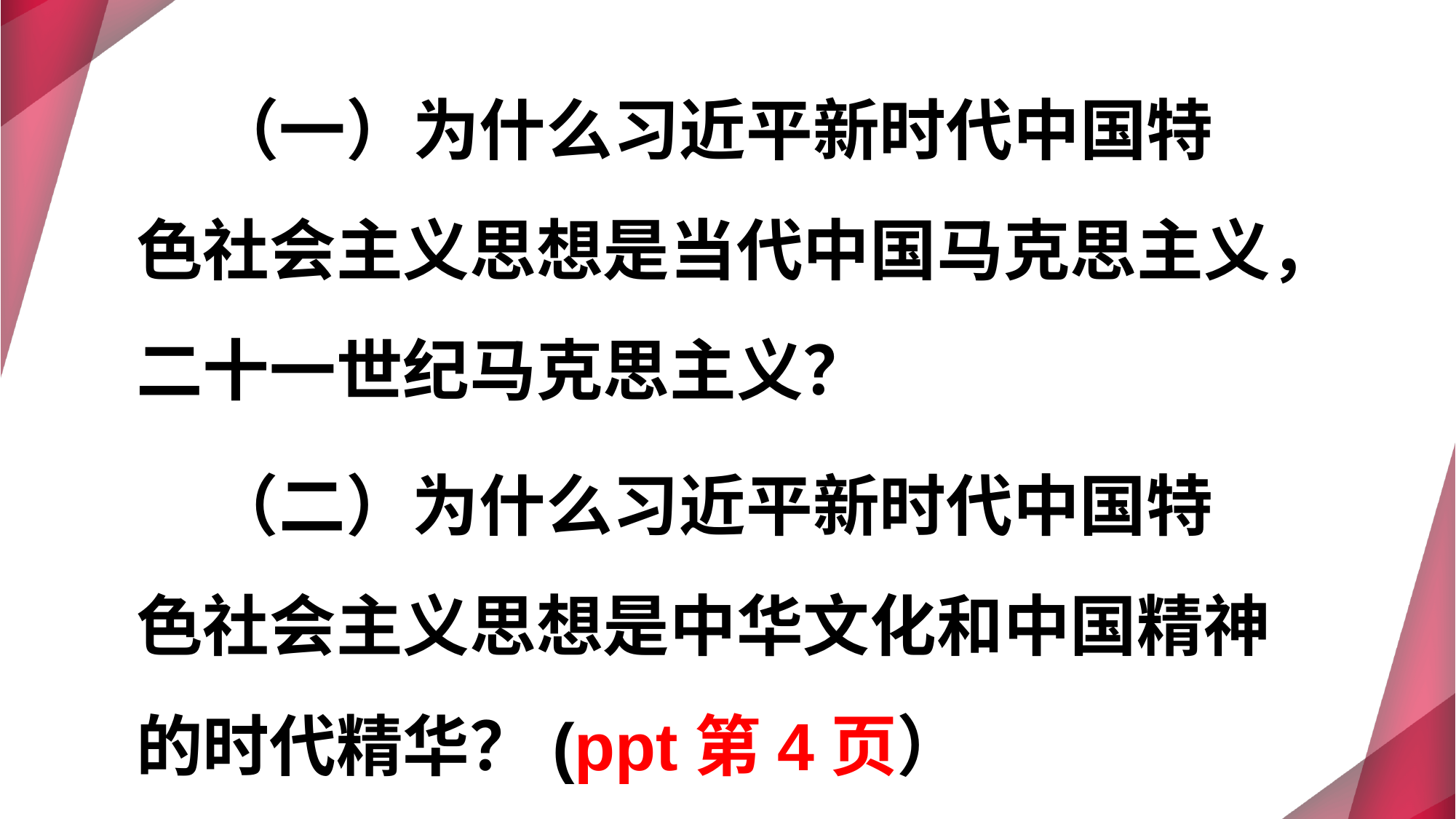

（一）为什么习近平新时代中国特色社会主义思想是当代中国马克思主义，二十一世纪马克思主义？
    （二）为什么习近平新时代中国特色社会主义思想是中华文化和中国精神的时代精华？(ppt第4页）